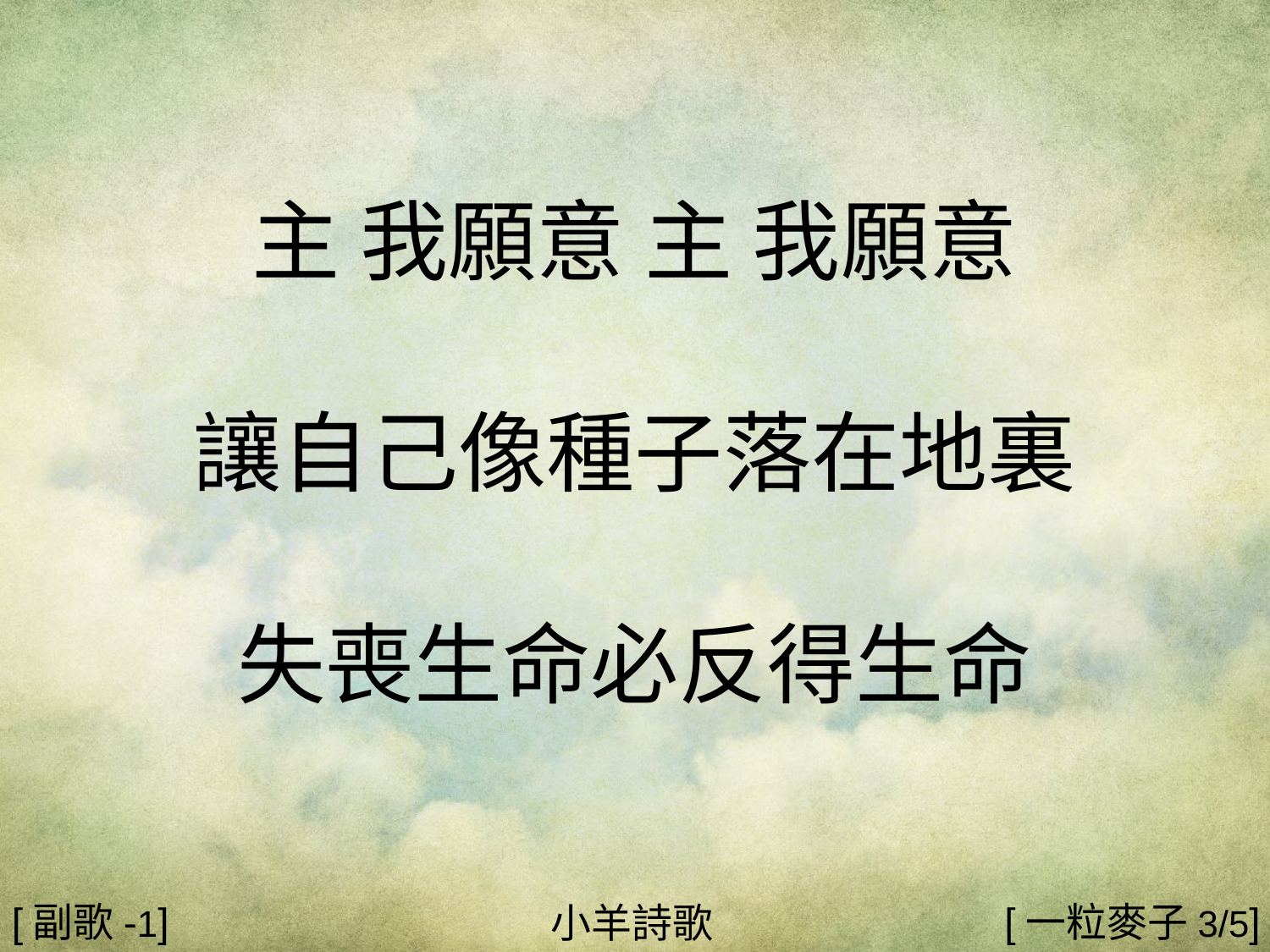

主 我願意 主 我願意

讓自己像種子落在地裏

失喪生命必反得生命
#

[副歌-1]
[一粒麥子3/5]
小羊詩歌